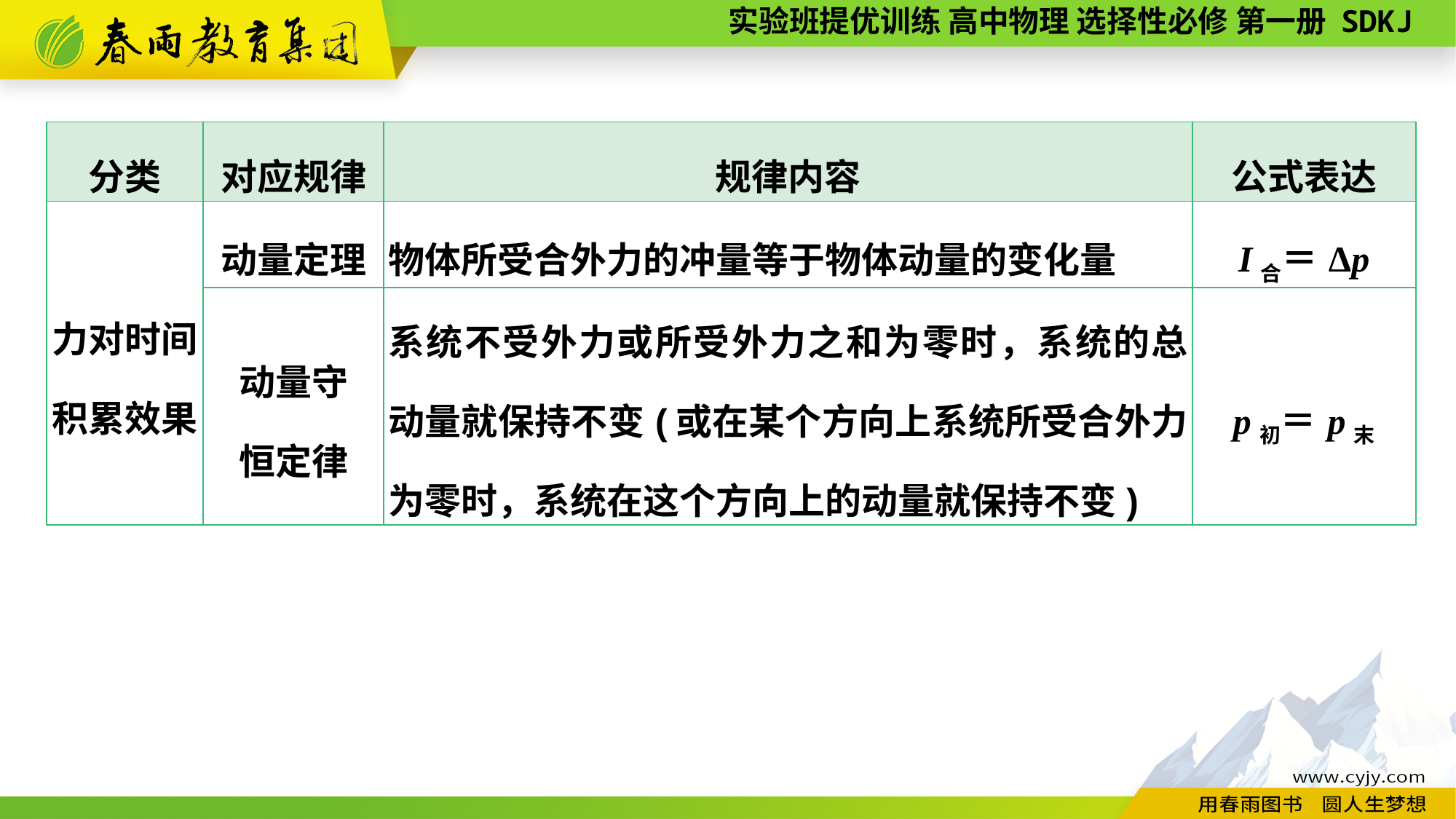

| 分类 | 对应规律 | 规律内容 | 公式表达 |
| --- | --- | --- | --- |
| 力对时间 积累效果 | 动量定理 | 物体所受合外力的冲量等于物体动量的变化量 | I合＝Δp |
|  | 动量守 恒定律 | 系统不受外力或所受外力之和为零时，系统的总动量就保持不变(或在某个方向上系统所受合外力为零时，系统在这个方向上的动量就保持不变) | p初＝p末 |